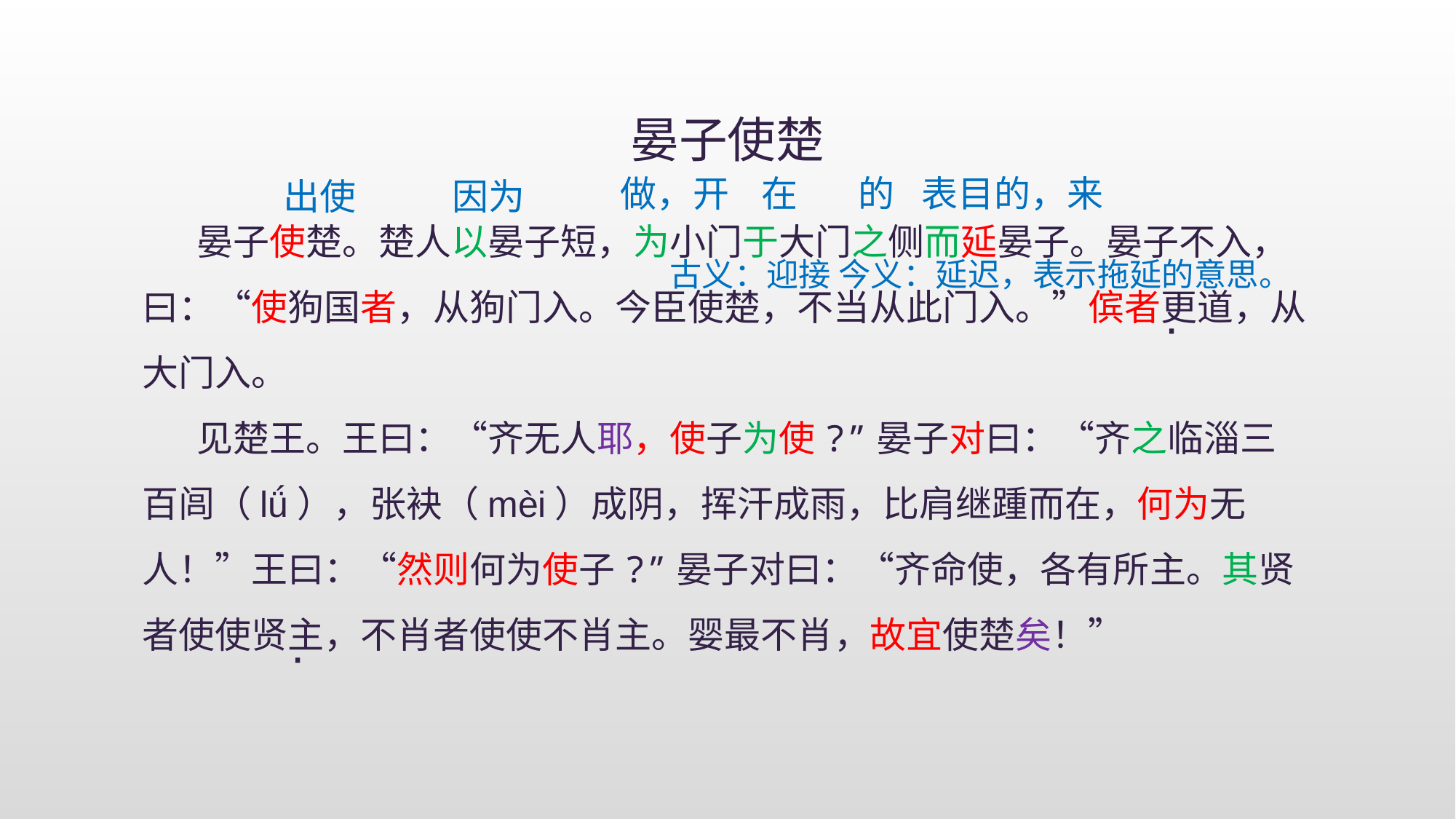

晏子使楚
做，开
在
的
表目的，来
出使
因为
晏子使楚。楚人以晏子短，为小门于大门之侧而延晏子。晏子不入，曰：“使狗国者，从狗门入。今臣使楚，不当从此门入。”傧者更道，从大门入。
见楚王。王曰：“齐无人耶，使子为使?”晏子对曰：“齐之临淄三百闾（lǘ），张袂（mèi）成阴，挥汗成雨，比肩继踵而在，何为无人！”王曰：“然则何为使子?”晏子对曰：“齐命使，各有所主。其贤者使使贤主，不肖者使使不肖主。婴最不肖，故宜使楚矣！”
古义：迎接 今义：延迟，表示拖延的意思。
·
·